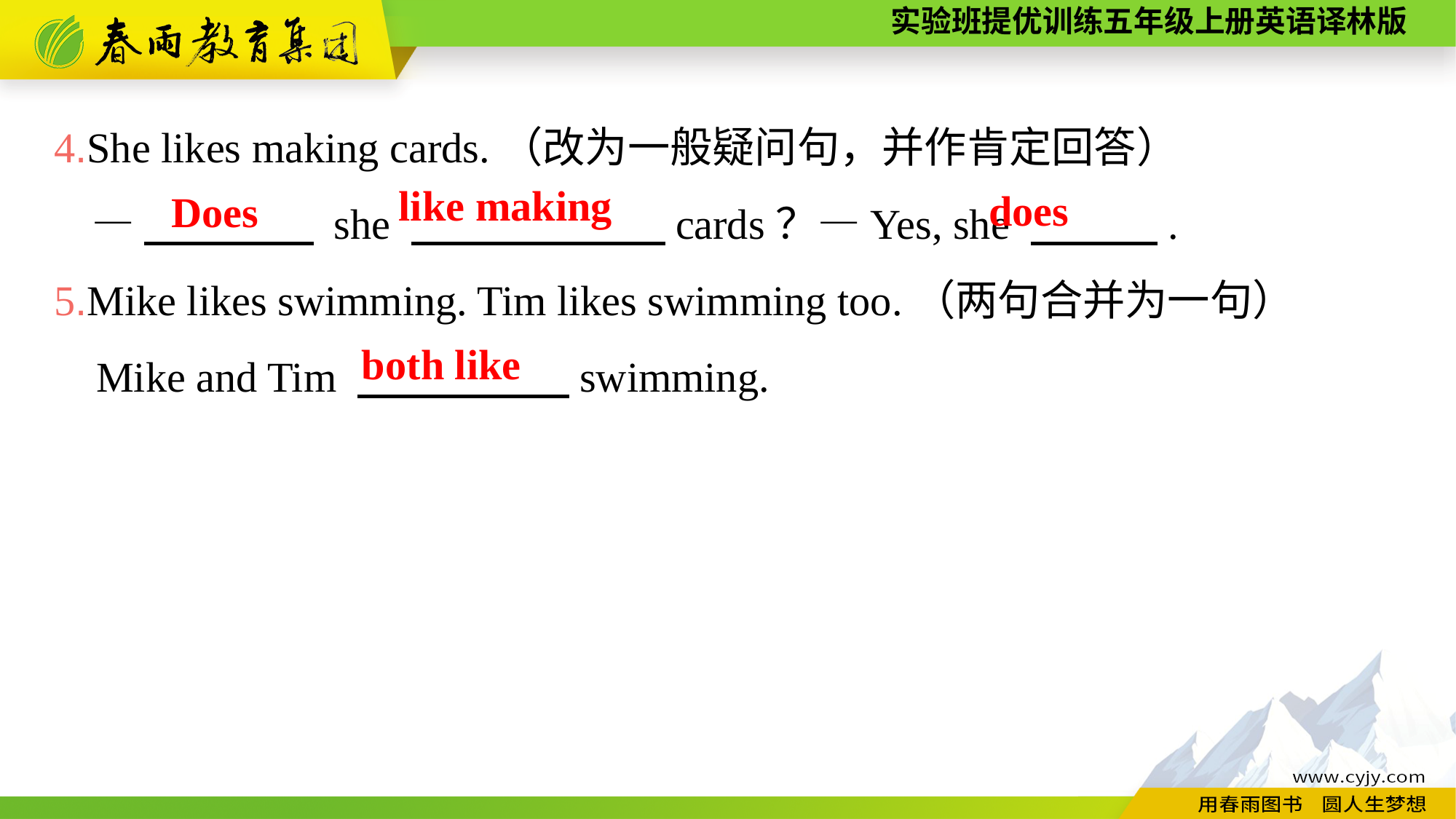

4.She likes making cards.（改为一般疑问句，并作肯定回答）
    —　　　　 she 　　　　　　cards？—Yes, she 　　　.
5.Mike likes swimming. Tim likes swimming too.（两句合并为一句）
    Mike and Tim 　　　　　swimming.
like making
does
Does
both like